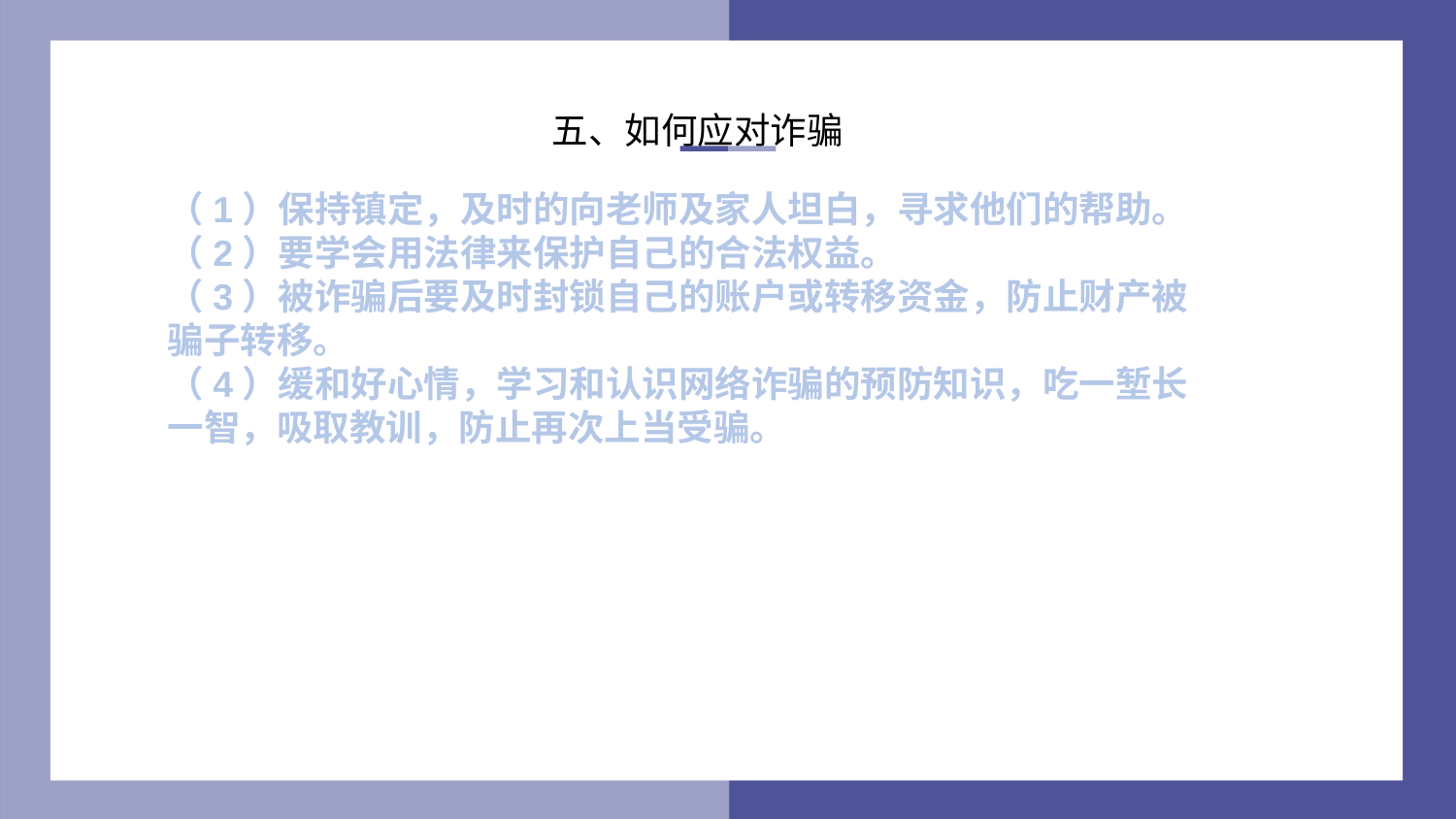

五、如何应对诈骗

（1）保持镇定，及时的向老师及家人坦白，寻求他们的帮助。（2）要学会用法律来保护自己的合法权益。
（3）被诈骗后要及时封锁自己的账户或转移资金，防止财产被骗子转移。
（4）缓和好心情，学习和认识网络诈骗的预防知识，吃一堑长一智，吸取教训，防止再次上当受骗。